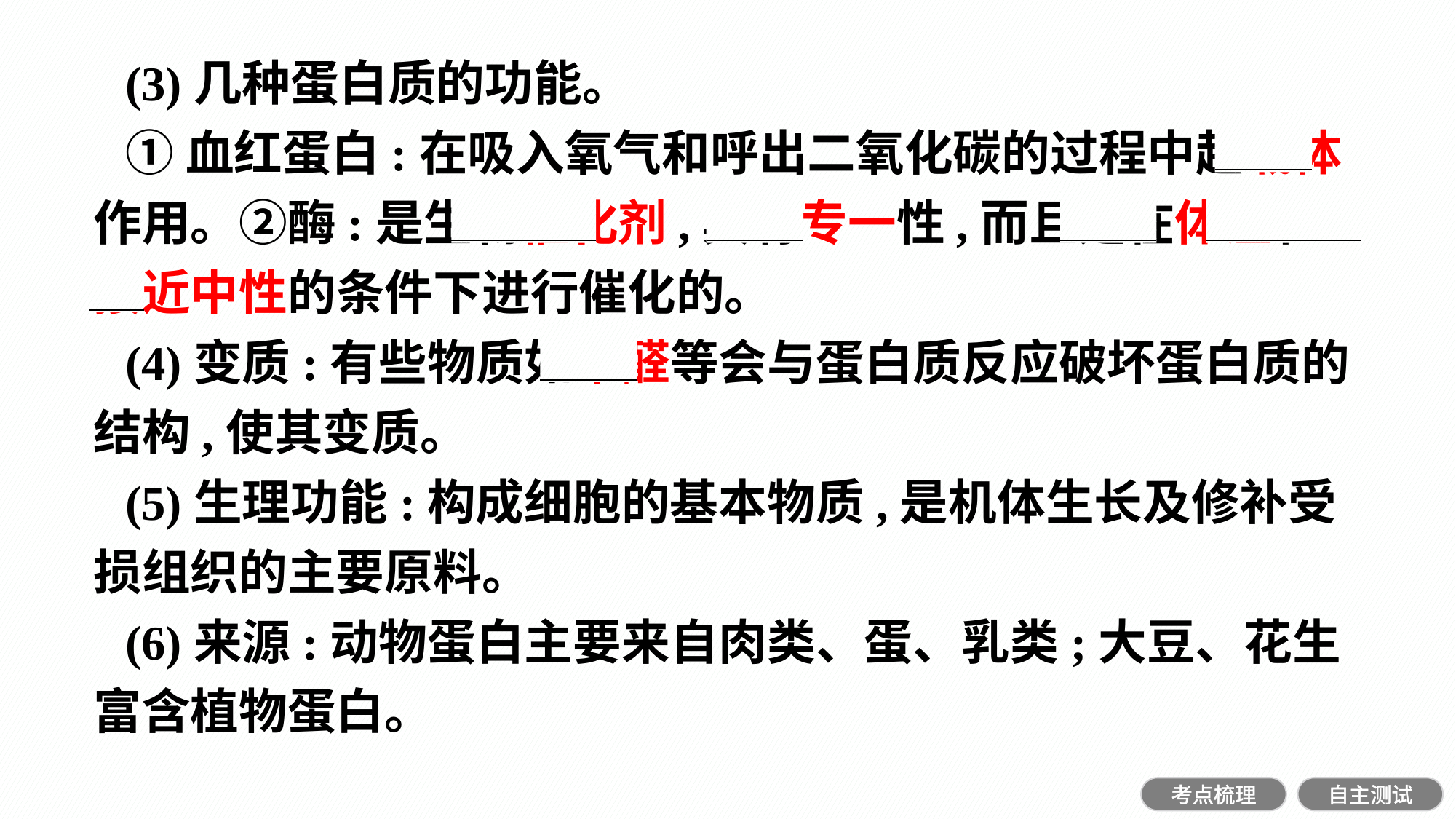

(3)几种蛋白质的功能。
①血红蛋白:在吸入氧气和呼出二氧化碳的过程中起载体作用。②酶:是生物催化剂,具有专一性,而且是在体温和接近中性的条件下进行催化的。
(4)变质:有些物质如甲醛等会与蛋白质反应破坏蛋白质的结构,使其变质。
(5)生理功能:构成细胞的基本物质,是机体生长及修补受损组织的主要原料。
(6)来源:动物蛋白主要来自肉类、蛋、乳类;大豆、花生富含植物蛋白。